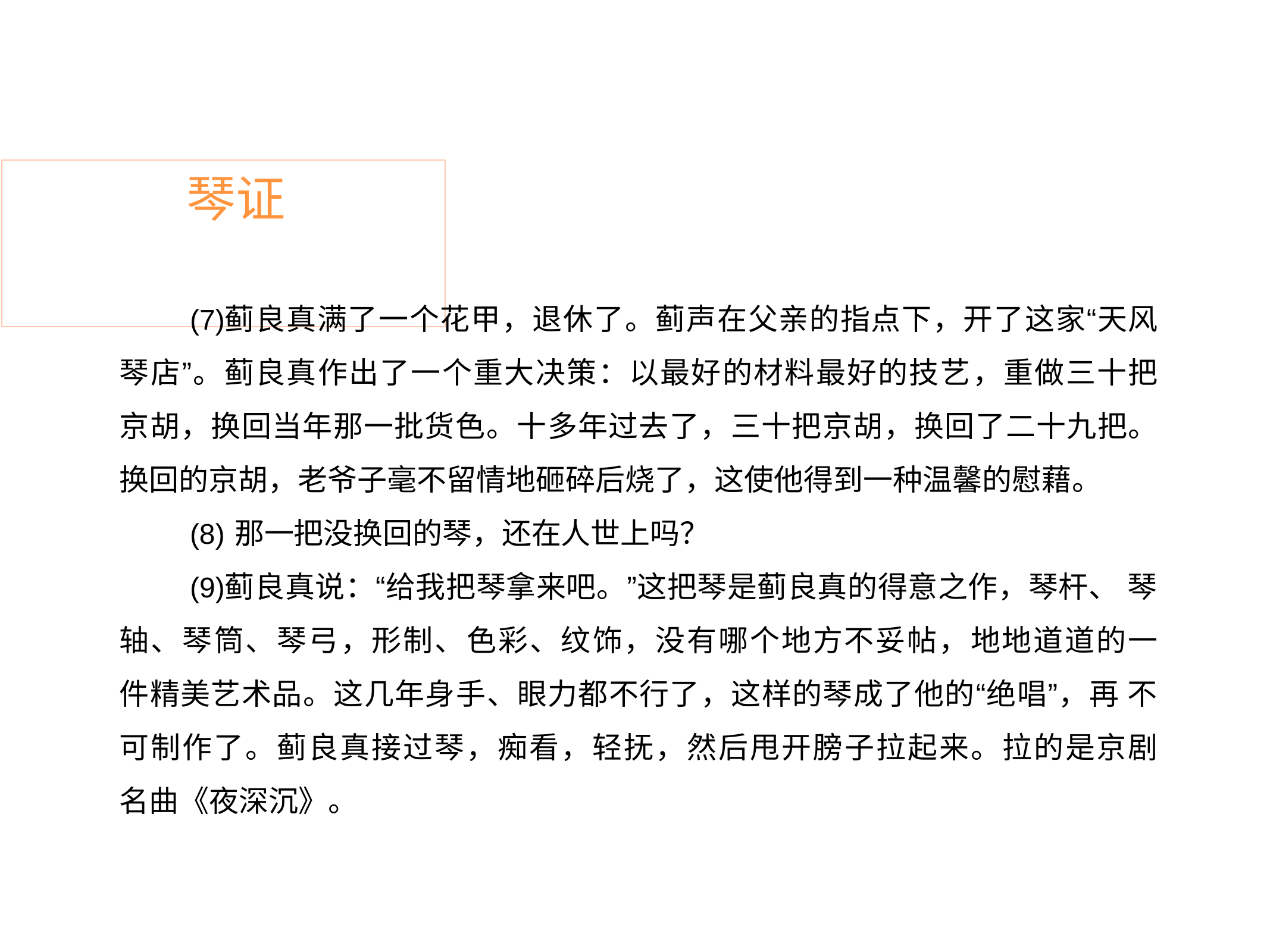

# 琴证
蓟良真满了一个花甲，退休了。蓟声在父亲的指点下，开了这家“天风 琴店”。蓟良真作出了一个重大决策：以最好的材料最好的技艺，重做三十把 京胡，换回当年那一批货色。十多年过去了，三十把京胡，换回了二十九把。 换回的京胡，老爷子毫不留情地砸碎后烧了，这使他得到一种温馨的慰藉。
那一把没换回的琴，还在人世上吗？
蓟良真说：“给我把琴拿来吧。”这把琴是蓟良真的得意之作，琴杆、 琴轴、琴筒、琴弓，形制、色彩、纹饰，没有哪个地方不妥帖，地地道道的一 件精美艺术品。这几年身手、眼力都不行了，这样的琴成了他的“绝唱”，再 不可制作了。蓟良真接过琴，痴看，轻抚，然后甩开膀子拉起来。拉的是京剧 名曲《夜深沉》。